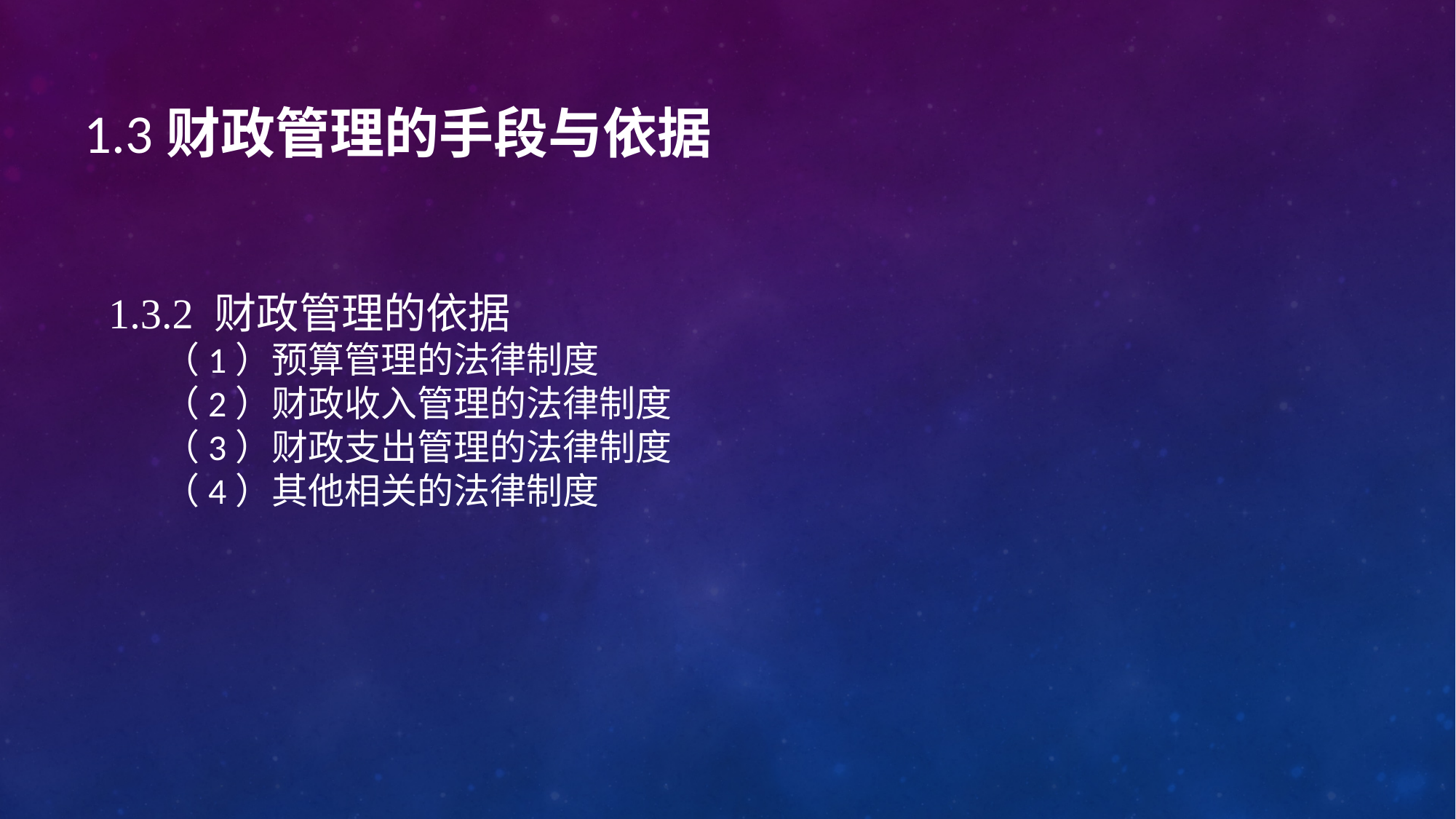

# 1.3财政管理的手段与依据
1.3.2 财政管理的依据
（1）预算管理的法律制度
（2）财政收入管理的法律制度
（3）财政支出管理的法律制度
（4）其他相关的法律制度